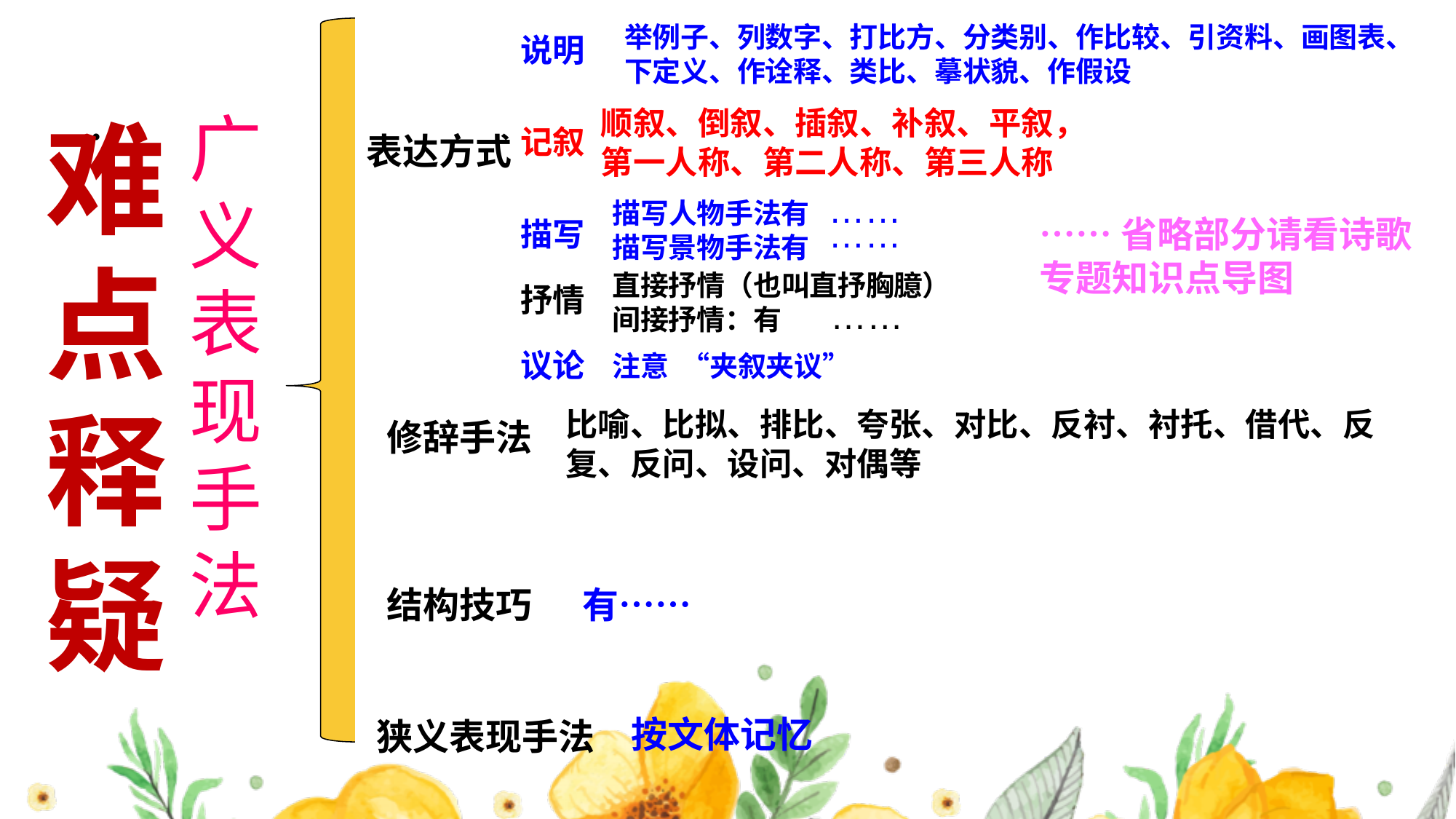

举例子、列数字、打比方、分类别、作比较、引资料、画图表、下定义、作诠释、类比、摹状貌、作假设

说明

记叙

描写

抒情

议论
#
顺叙、倒叙、插叙、补叙、平叙，
第一人称、第二人称、第三人称
广义表现手法
难点释疑

表达方式
……
描写人物手法有
描写景物手法有
……
……省略部分请看诗歌专题知识点导图
直接抒情（也叫直抒胸臆）
间接抒情：有
……
注意  “夹叙夹议”
比喻、比拟、排比、夸张、对比、反衬、衬托、借代、反复、反问、设问、对偶等
修辞手法
有……
结构技巧
按文体记忆
狭义表现手法